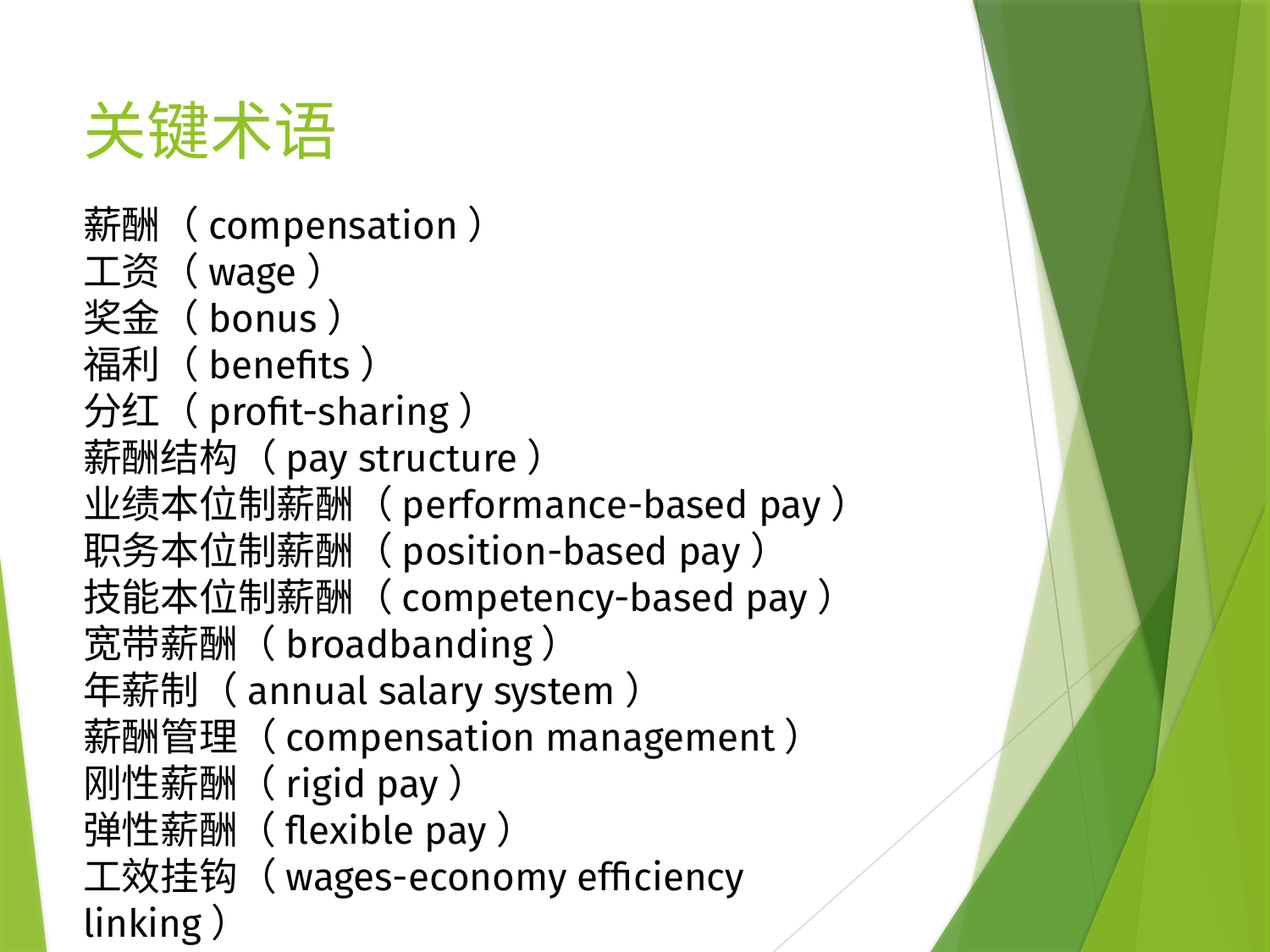

# 关键术语
薪酬（compensation）
工资（wage）
奖金（bonus）
福利（benefits）
分红（profit-sharing）
薪酬结构（pay structure）
业绩本位制薪酬（performance-based pay）
职务本位制薪酬（position-based pay）
技能本位制薪酬（competency-based pay）
宽带薪酬（broadbanding）
年薪制（annual salary system）
薪酬管理（compensation management）
刚性薪酬（rigid pay）
弹性薪酬（flexible pay）
工效挂钩（wages-economy efficiency linking）